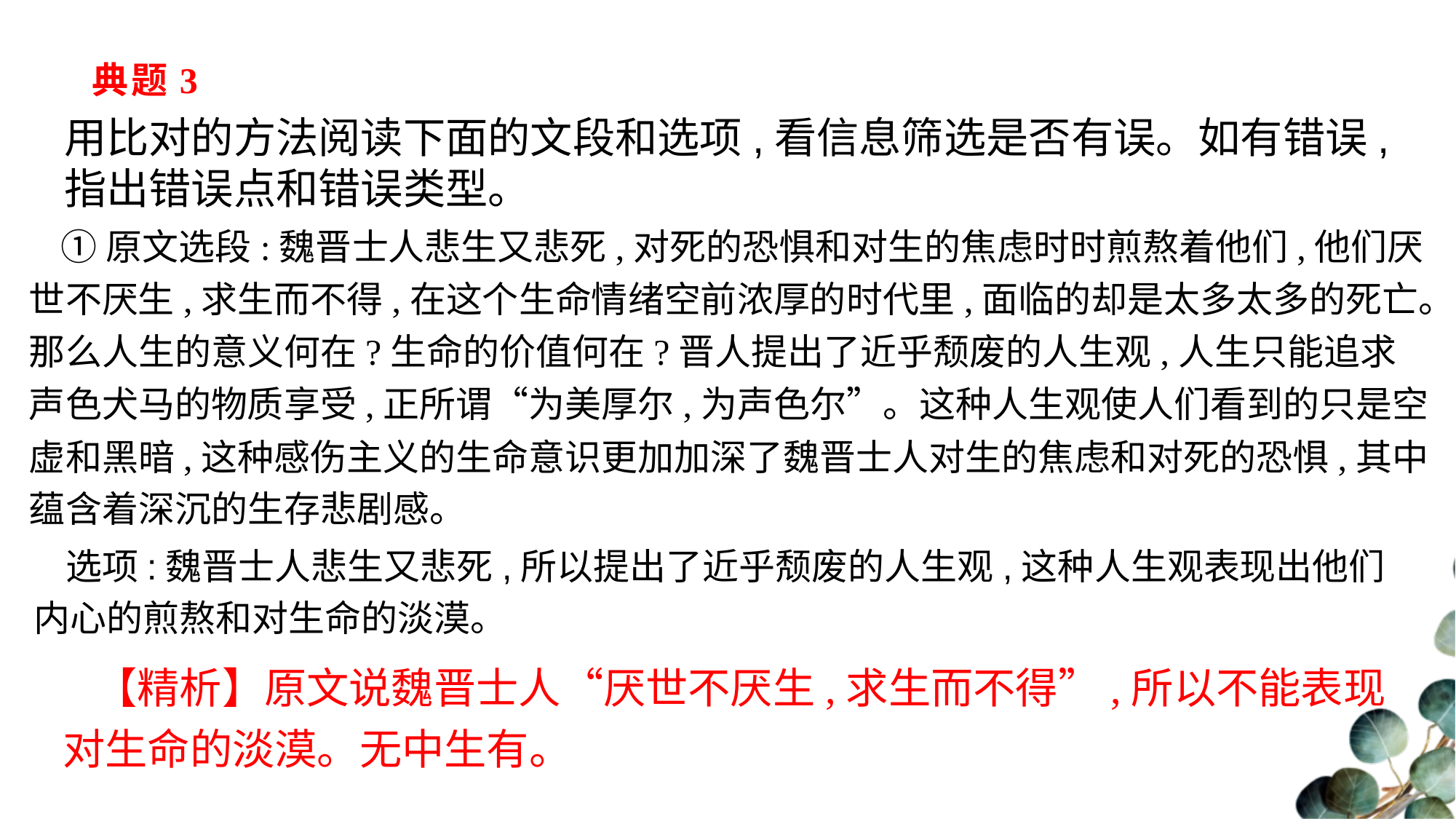

# 典题3
用比对的方法阅读下面的文段和选项,看信息筛选是否有误。如有错误,指出错误点和错误类型。
①原文选段:魏晋士人悲生又悲死,对死的恐惧和对生的焦虑时时煎熬着他们,他们厌世不厌生,求生而不得,在这个生命情绪空前浓厚的时代里,面临的却是太多太多的死亡。那么人生的意义何在?生命的价值何在?晋人提出了近乎颓废的人生观,人生只能追求声色犬马的物质享受,正所谓“为美厚尔,为声色尔”。这种人生观使人们看到的只是空虚和黑暗,这种感伤主义的生命意识更加加深了魏晋士人对生的焦虑和对死的恐惧,其中蕴含着深沉的生存悲剧感。
选项:魏晋士人悲生又悲死,所以提出了近乎颓废的人生观,这种人生观表现出他们内心的煎熬和对生命的淡漠。
【精析】原文说魏晋士人“厌世不厌生,求生而不得”,所以不能表现对生命的淡漠。无中生有。